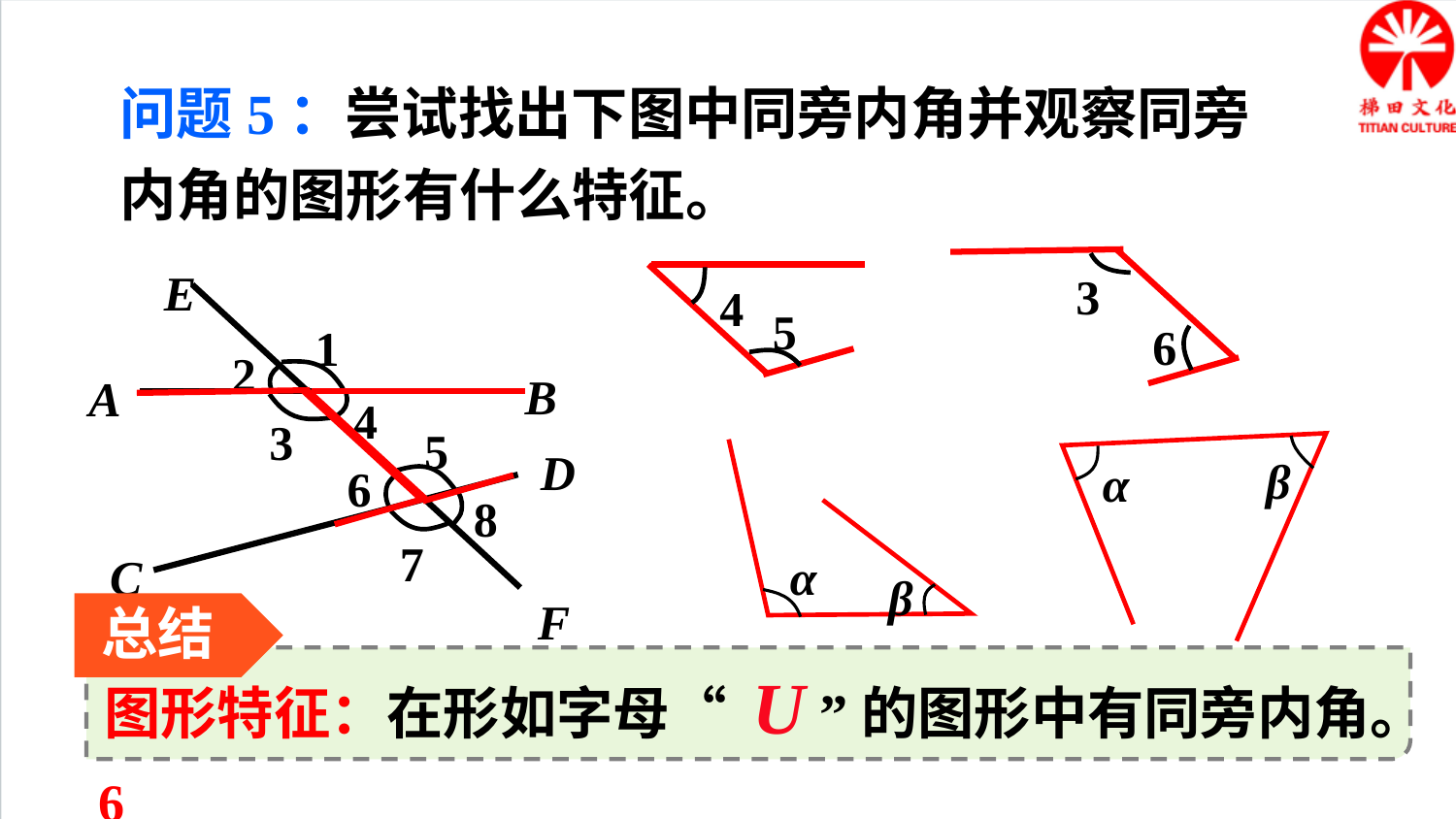

问题5：尝试找出下图中同旁内角并观察同旁内角的图形有什么特征。
E
1
2
B
A

4

3

5

D
C
6

8

7
F
3

6

4

5

β
α

α
β

总结

图形特征：在形如字母“ U ”的图形中有同旁内角。
∠4和∠5，∠3和∠6